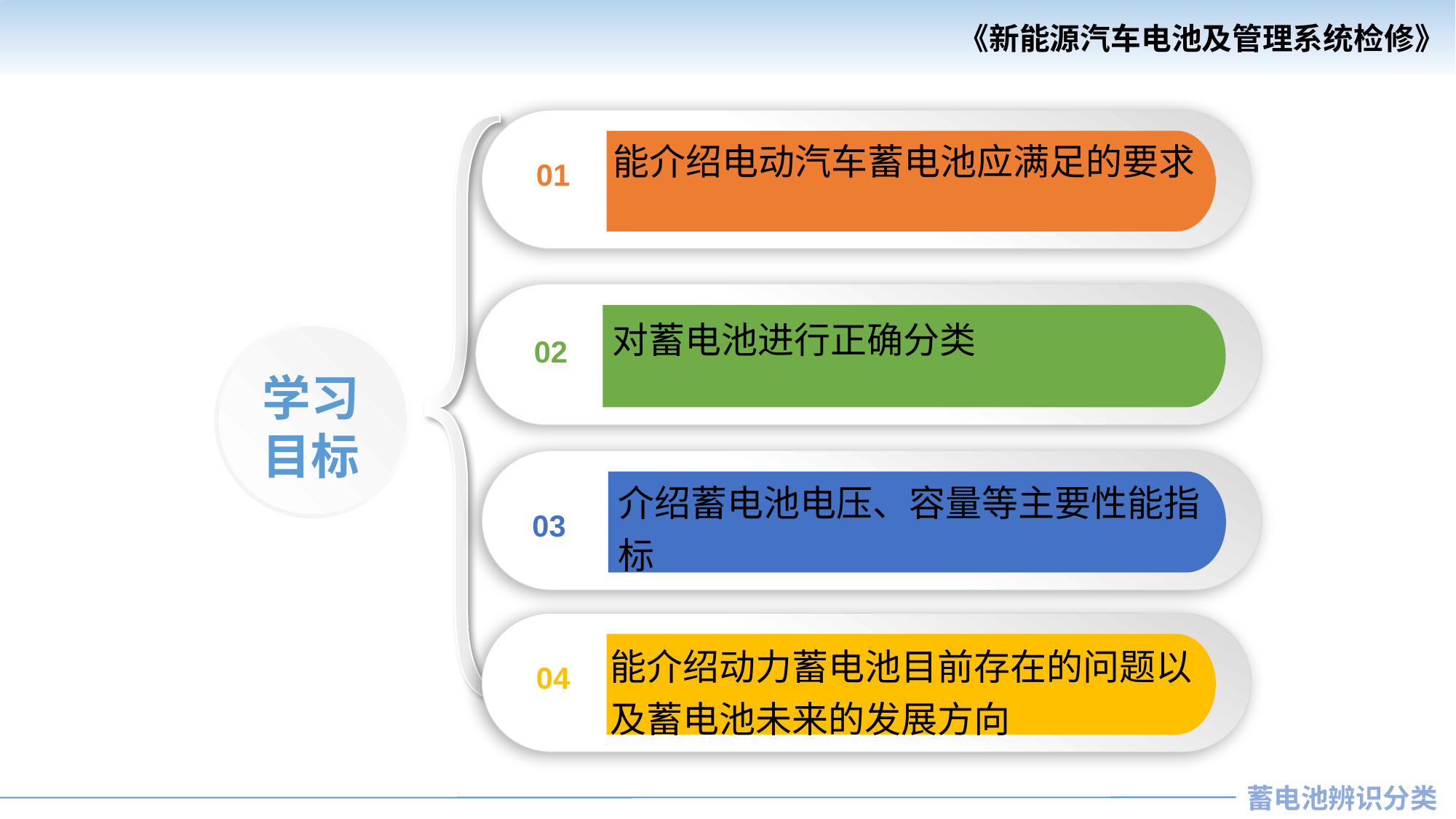

01
能介绍电动汽车蓄电池应满足的要求

02
对蓄电池进行正确分类

学习
目标

03
介绍蓄电池电压、容量等主要性能指标

04
能介绍动力蓄电池目前存在的问题以及蓄电池未来的发展方向